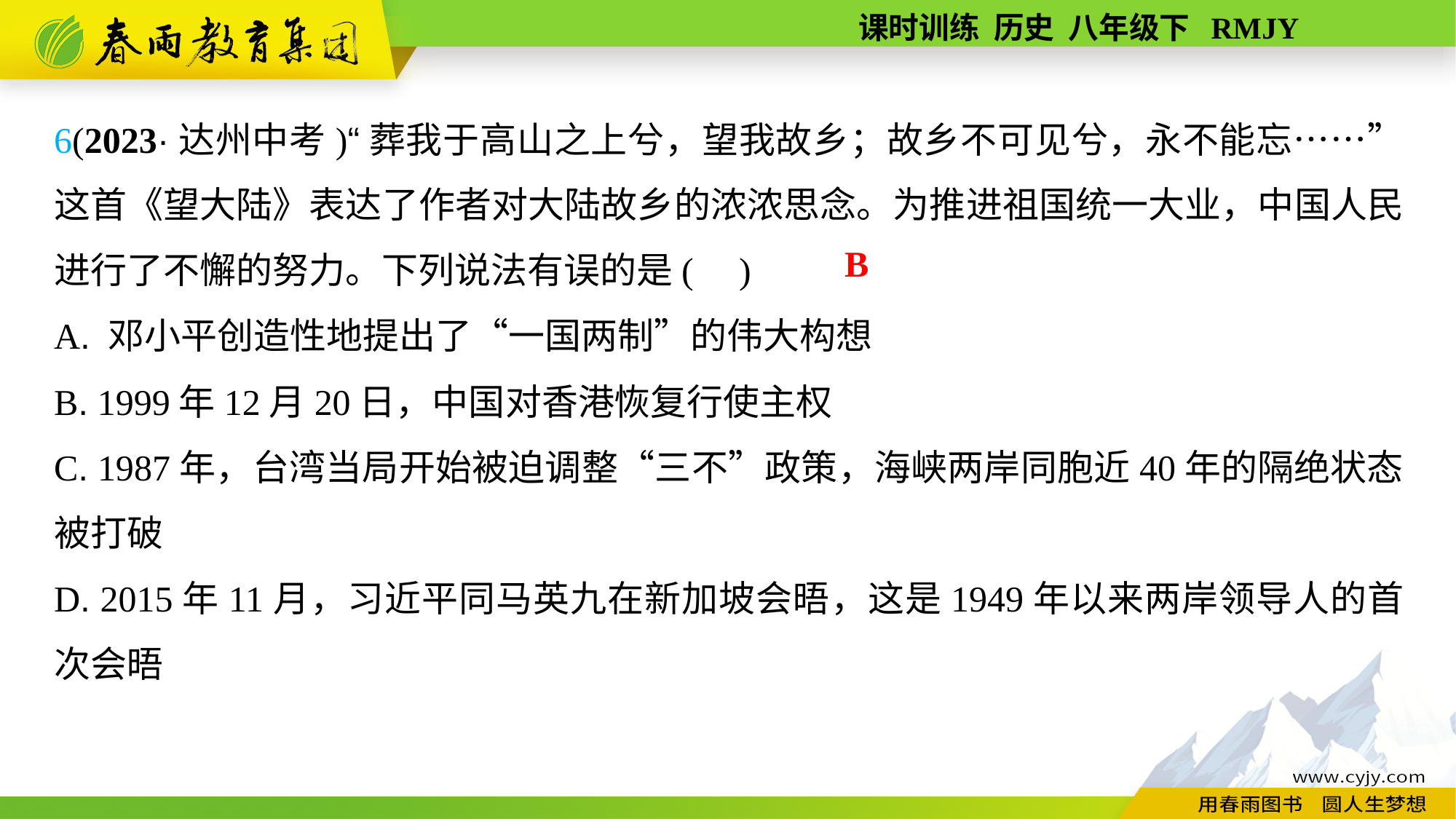

6(2023·达州中考)“葬我于高山之上兮，望我故乡；故乡不可见兮，永不能忘……”这首《望大陆》表达了作者对大陆故乡的浓浓思念。为推进祖国统一大业，中国人民进行了不懈的努力。下列说法有误的是(     )
A. 邓小平创造性地提出了“一国两制”的伟大构想
B. 1999年12月20日，中国对香港恢复行使主权
C. 1987年，台湾当局开始被迫调整“三不”政策，海峡两岸同胞近40年的隔绝状态被打破
D. 2015年11月，习近平同马英九在新加坡会晤，这是1949年以来两岸领导人的首次会晤
B